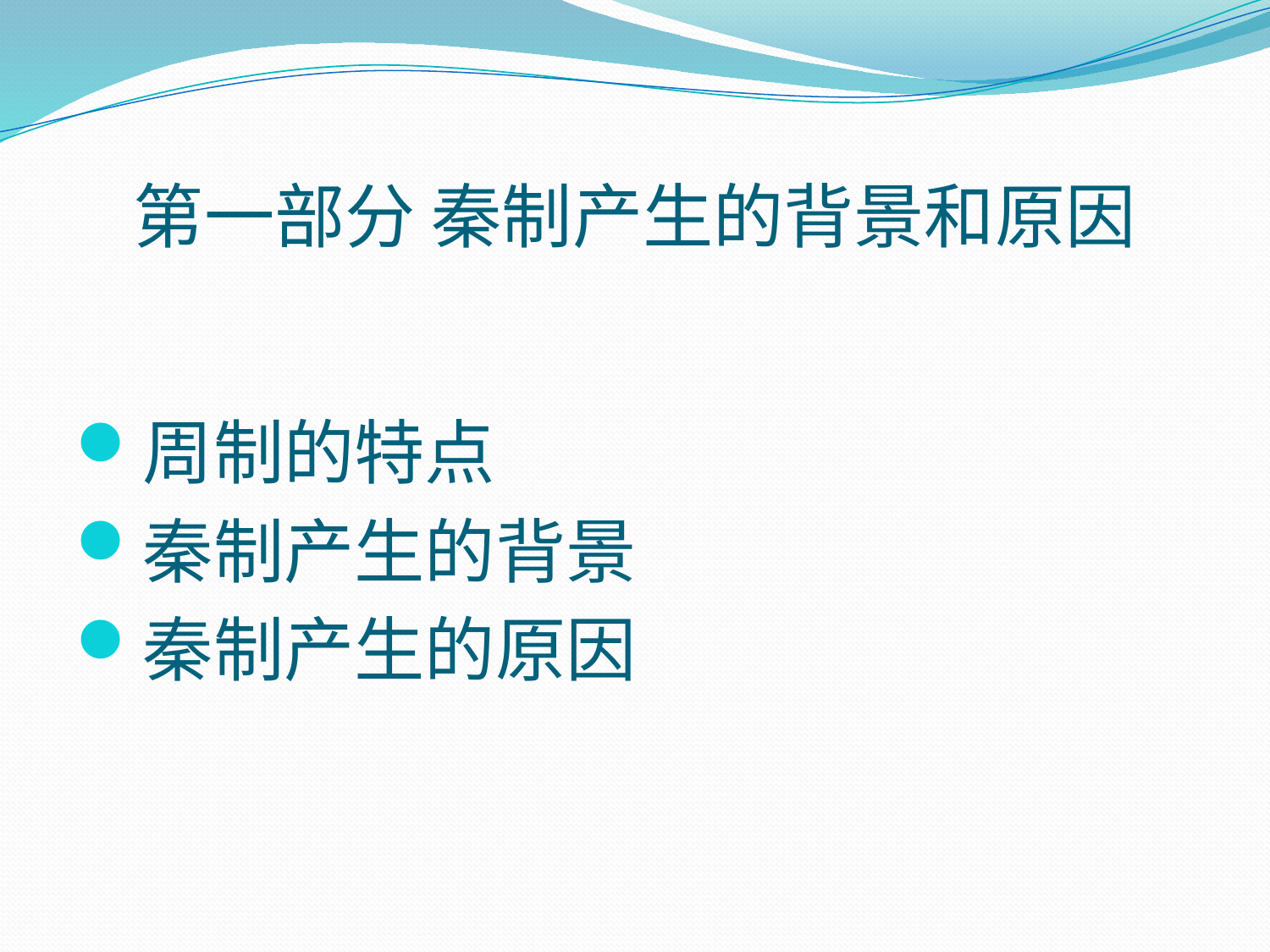

# 第一部分 秦制产生的背景和原因

周制的特点
秦制产生的背景
秦制产生的原因